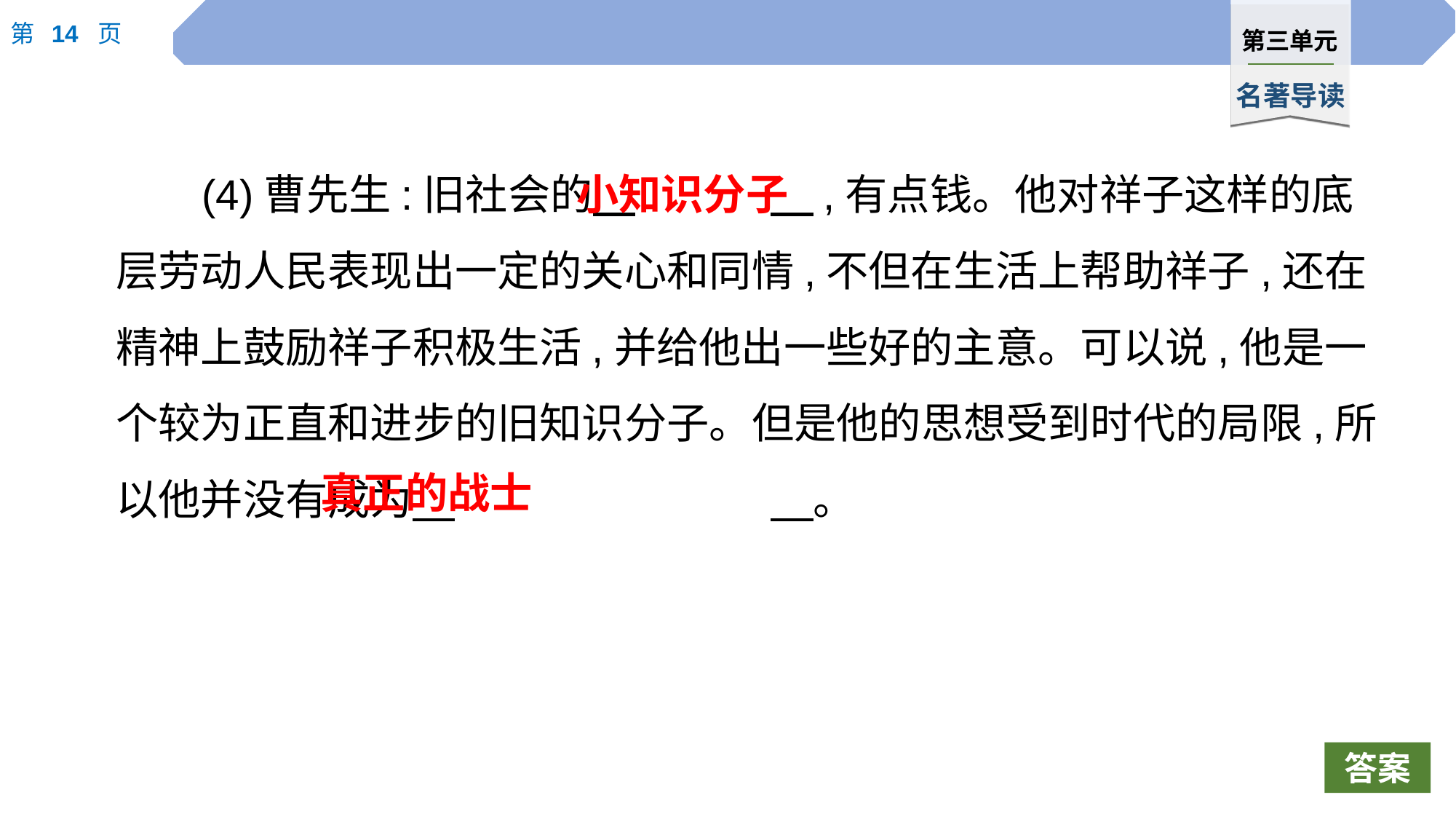

(4)曹先生:旧社会的　		　,有点钱。他对祥子这样的底层劳动人民表现出一定的关心和同情,不但在生活上帮助祥子,还在精神上鼓励祥子积极生活,并给他出一些好的主意。可以说,他是一个较为正直和进步的旧知识分子。但是他的思想受到时代的局限,所以他并没有成为　			　。
小知识分子
真正的战士
答案